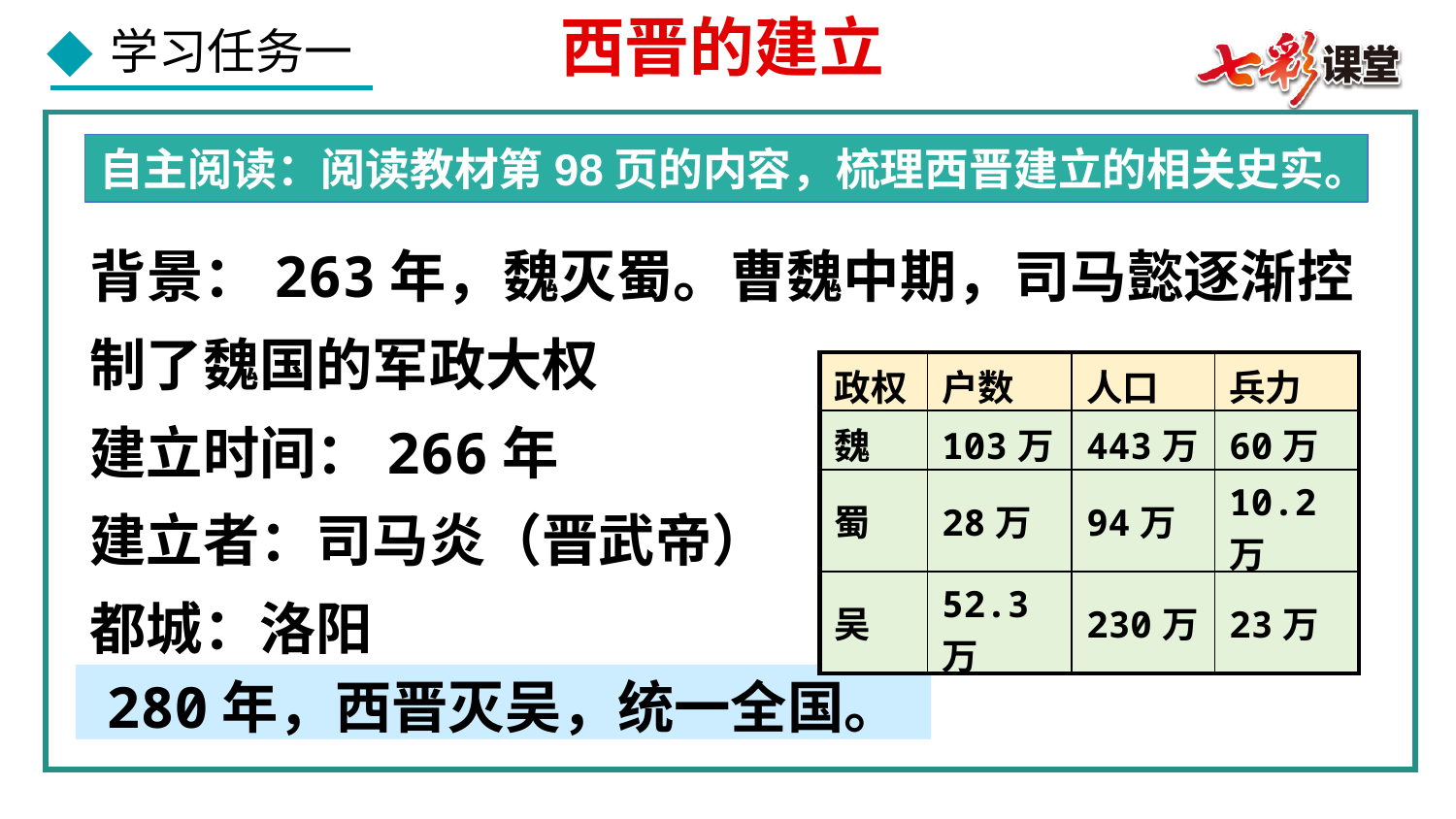

西晋的建立
自主阅读：阅读教材第98页的内容，梳理西晋建立的相关史实。
背景：263年，魏灭蜀。曹魏中期，司马懿逐渐控制了魏国的军政大权
建立时间：266年
建立者：司马炎（晋武帝）
都城：洛阳
| 政权 | 户数 | 人口 | 兵力 |
| --- | --- | --- | --- |
| 魏 | 103万 | 443万 | 60万 |
| 蜀 | 28万 | 94万 | 10.2万 |
| 吴 | 52.3万 | 230万 | 23万 |
280年，西晋灭吴，统一全国。